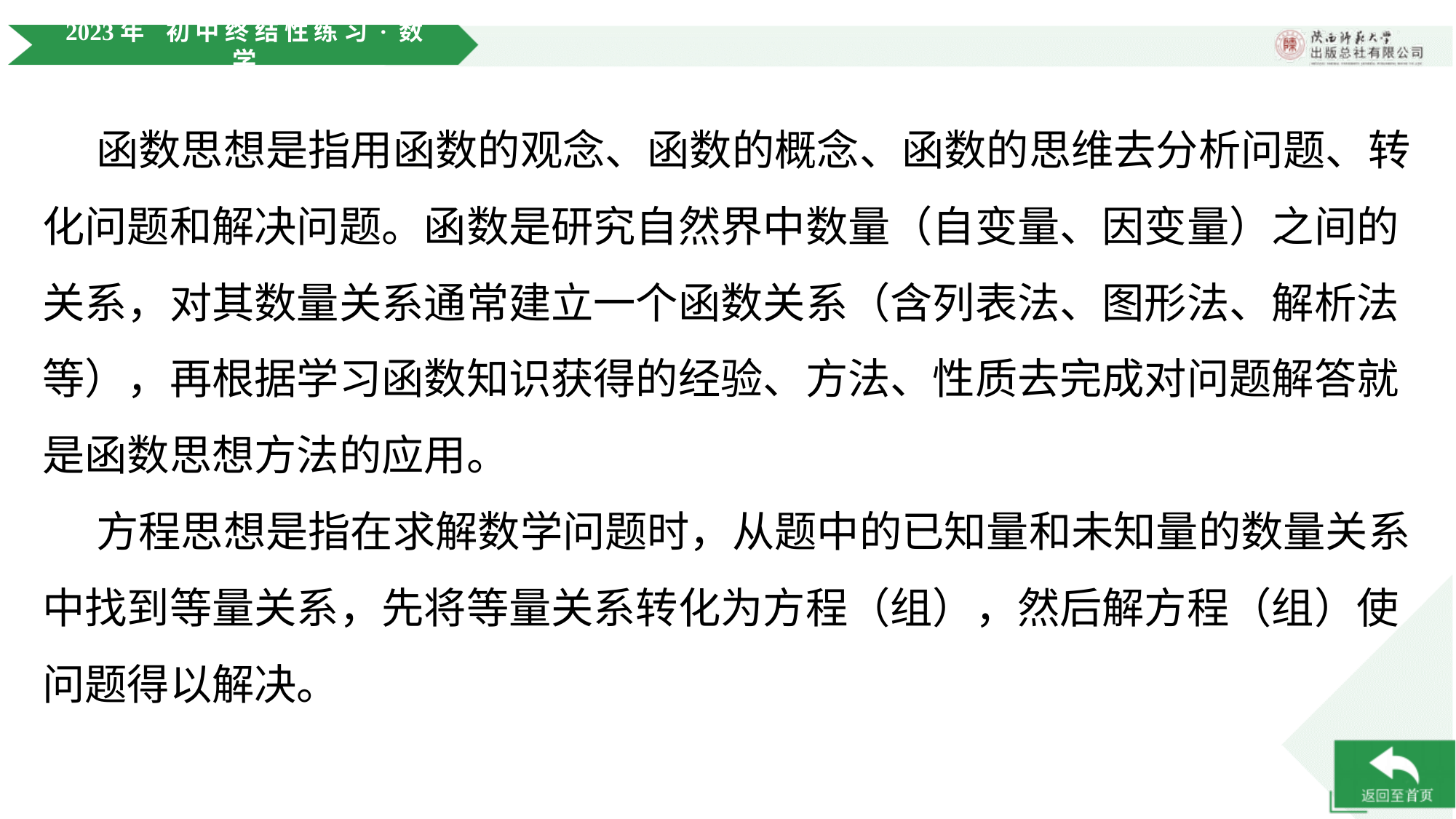

函数思想是指用函数的观念、函数的概念、函数的思维去分析问题、转化问题和解决问题。函数是研究自然界中数量（自变量、因变量）之间的关系，对其数量关系通常建立一个函数关系（含列表法、图形法、解析法等），再根据学习函数知识获得的经验、方法、性质去完成对问题解答就是函数思想方法的应用。
    方程思想是指在求解数学问题时，从题中的已知量和未知量的数量关系中找到等量关系，先将等量关系转化为方程（组），然后解方程（组）使问题得以解决。